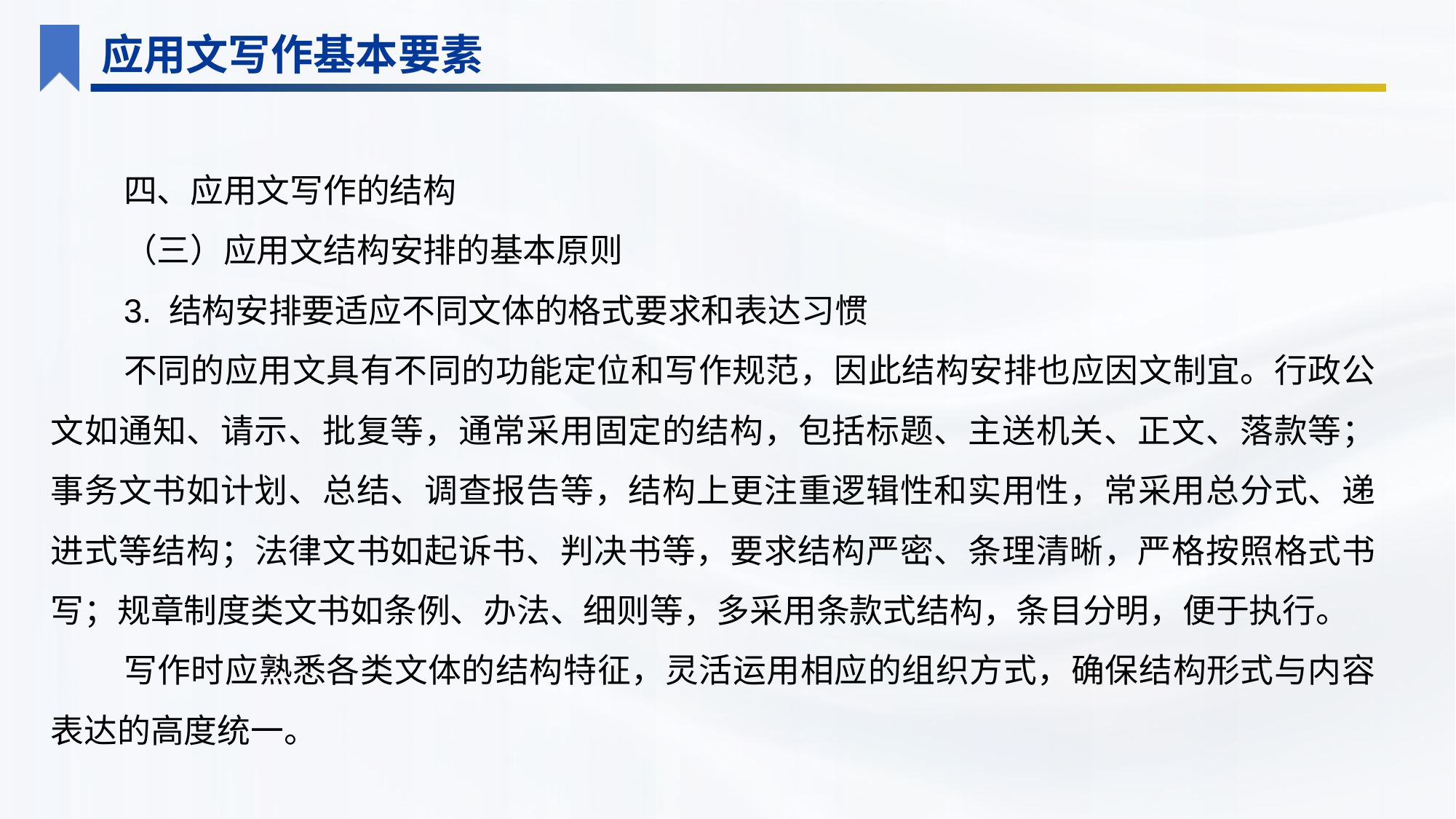

应用文写作基本要素
四、应用文写作的结构
（三）应用文结构安排的基本原则
3. 结构安排要适应不同文体的格式要求和表达习惯
不同的应用文具有不同的功能定位和写作规范，因此结构安排也应因文制宜。行政公文如通知、请示、批复等，通常采用固定的结构，包括标题、主送机关、正文、落款等；事务文书如计划、总结、调查报告等，结构上更注重逻辑性和实用性，常采用总分式、递进式等结构；法律文书如起诉书、判决书等，要求结构严密、条理清晰，严格按照格式书写；规章制度类文书如条例、办法、细则等，多采用条款式结构，条目分明，便于执行。
写作时应熟悉各类文体的结构特征，灵活运用相应的组织方式，确保结构形式与内容表达的高度统一。